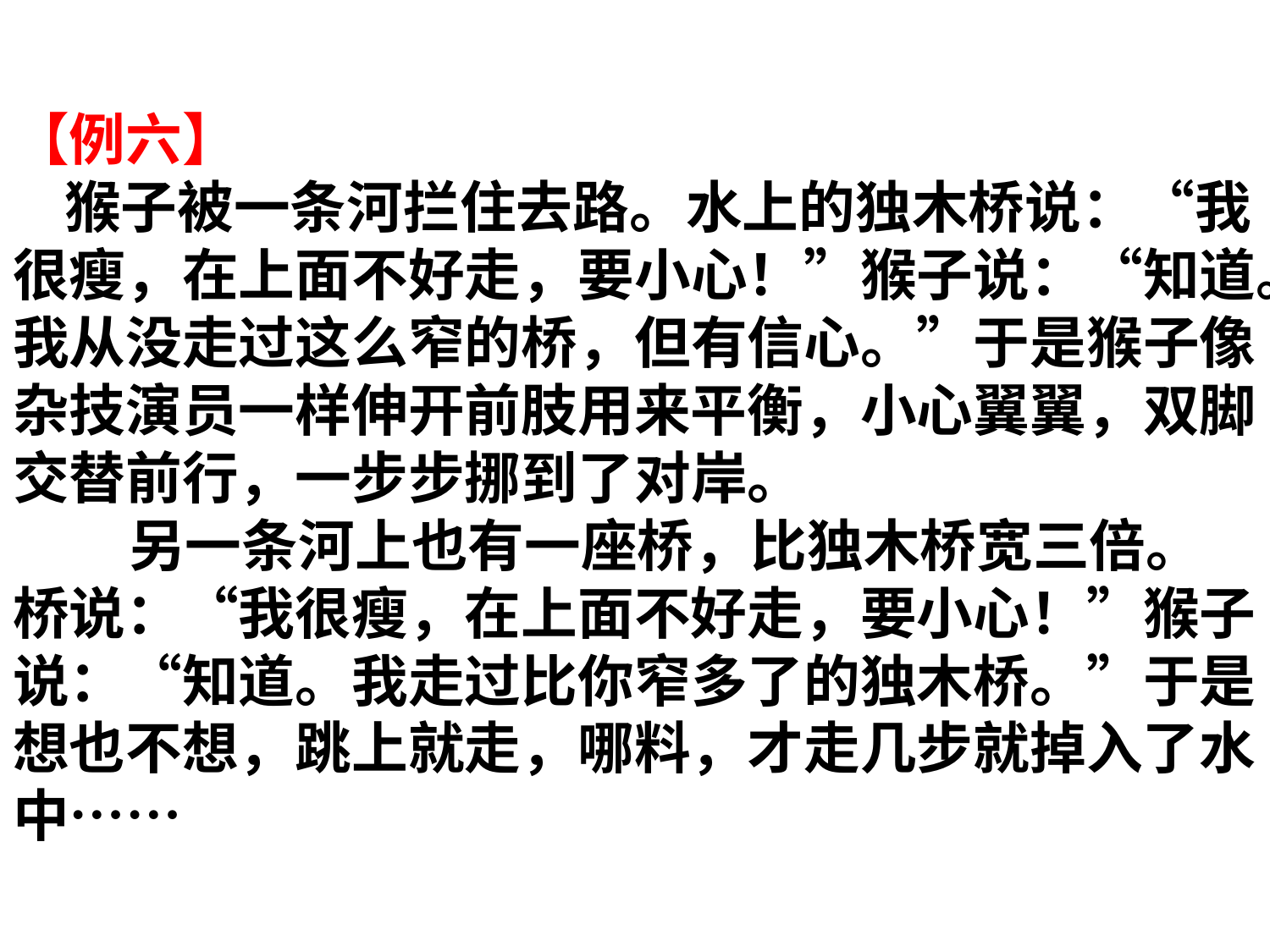

# 【例六】 猴子被一条河拦住去路。水上的独木桥说：“我很瘦，在上面不好走，要小心！”猴子说：“知道。我从没走过这么窄的桥，但有信心。”于是猴子像杂技演员一样伸开前肢用来平衡，小心翼翼，双脚交替前行，一步步挪到了对岸。 另一条河上也有一座桥，比独木桥宽三倍。桥说：“我很瘦，在上面不好走，要小心！”猴子说：“知道。我走过比你窄多了的独木桥。”于是想也不想，跳上就走，哪料，才走几步就掉入了水中……